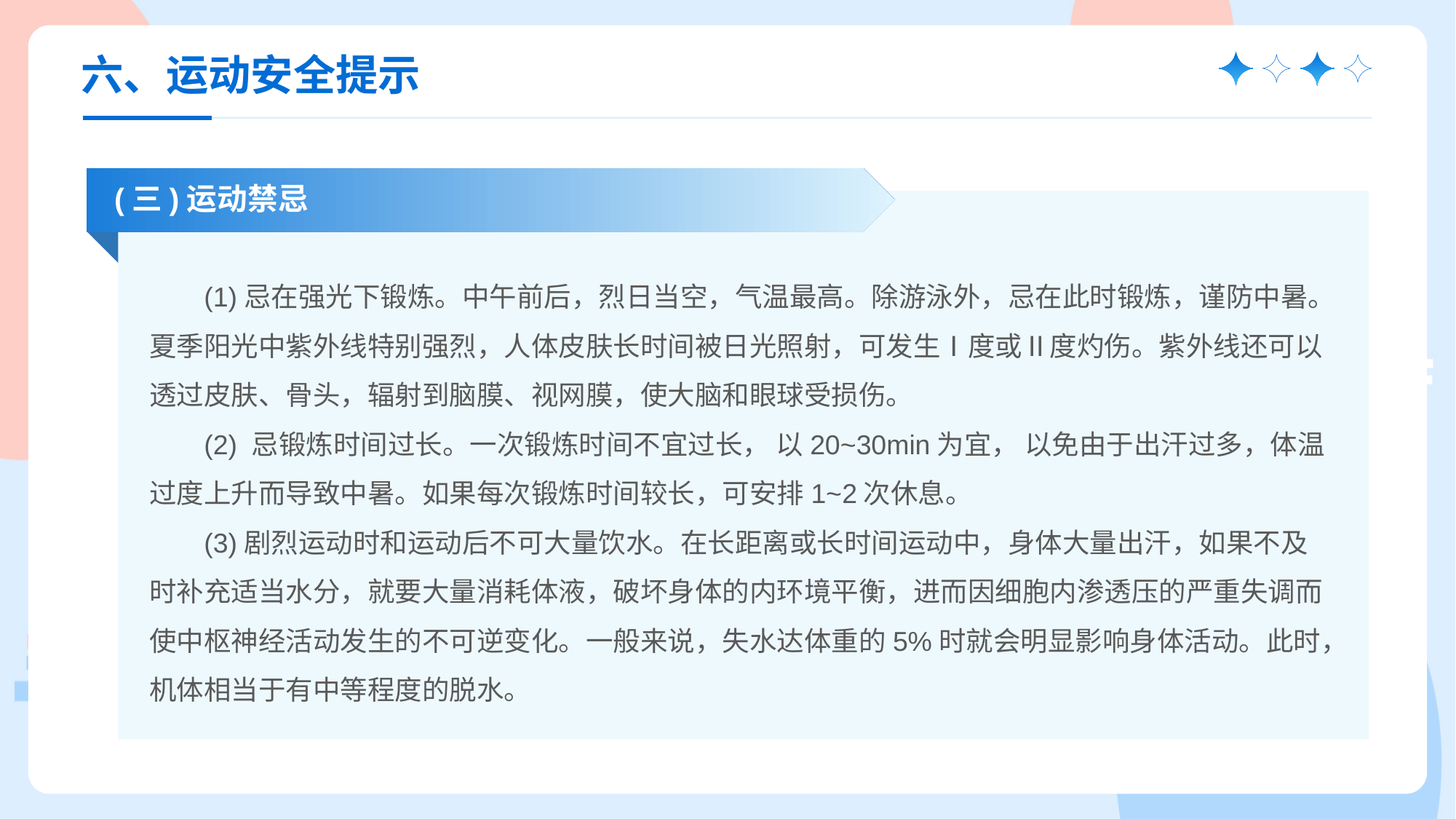

六、运动安全提示
(三)运动禁忌

(1)忌在强光下锻炼。中午前后，烈日当空，气温最高。除游泳外，忌在此时锻炼，谨防中暑。夏季阳光中紫外线特别强烈，人体皮肤长时间被日光照射，可发生Ⅰ度或Ⅱ度灼伤。紫外线还可以透过皮肤、骨头，辐射到脑膜、视网膜，使大脑和眼球受损伤。
(2) 忌锻炼时间过长。一次锻炼时间不宜过长， 以20~30min为宜， 以免由于出汗过多，体温过度上升而导致中暑。如果每次锻炼时间较长，可安排1~2次休息。
(3)剧烈运动时和运动后不可大量饮水。在长距离或长时间运动中，身体大量出汗，如果不及时补充适当水分，就要大量消耗体液，破坏身体的内环境平衡，进而因细胞内渗透压的严重失调而使中枢神经活动发生的不可逆变化。一般来说，失水达体重的5%时就会明显影响身体活动。此时，机体相当于有中等程度的脱水。